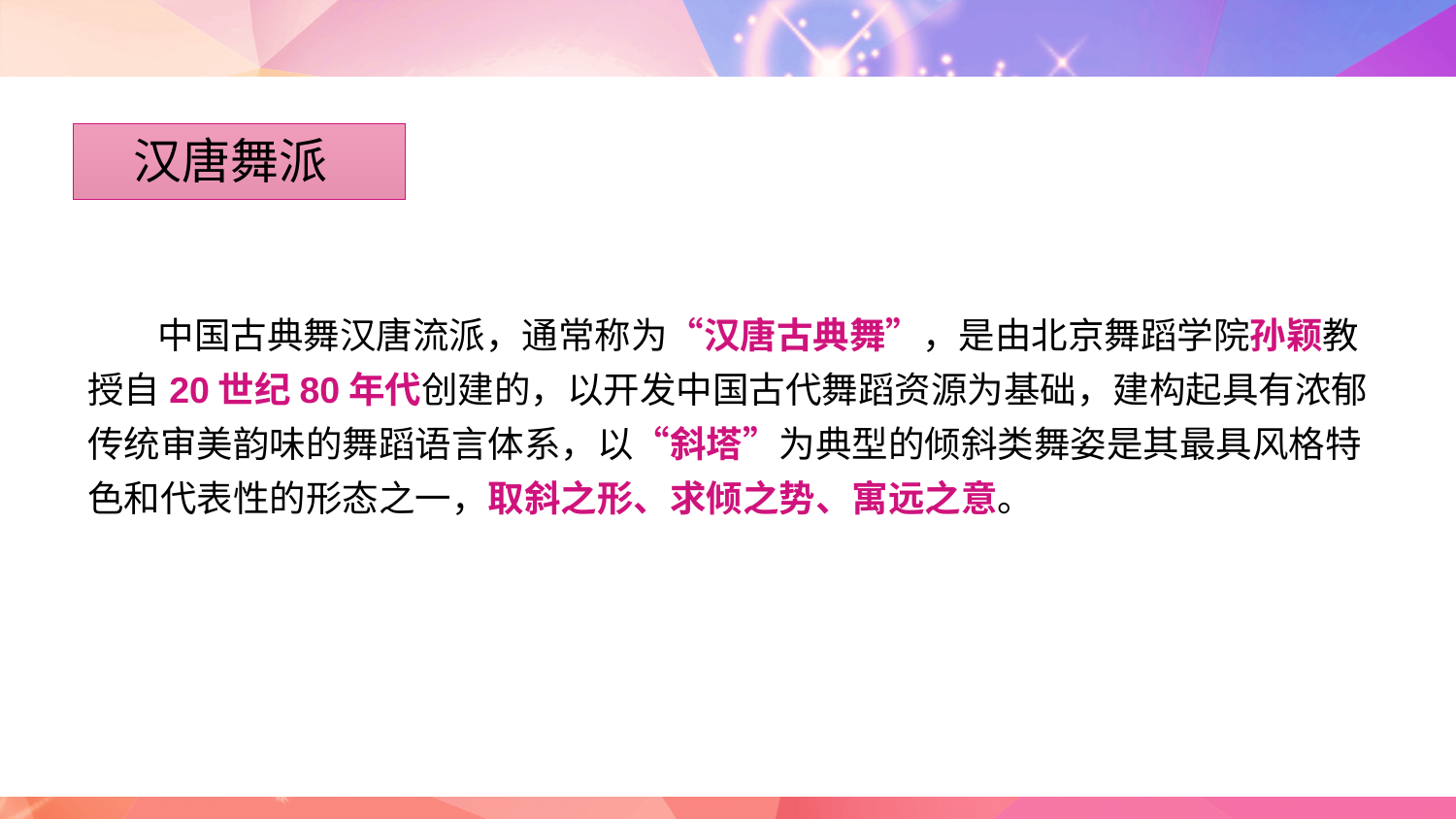

汉唐舞派
  中国古典舞汉唐流派，通常称为“汉唐古典舞”，是由北京舞蹈学院孙颖教授自20世纪80年代创建的，以开发中国古代舞蹈资源为基础，建构起具有浓郁传统审美韵味的舞蹈语言体系，以“斜塔”为典型的倾斜类舞姿是其最具风格特色和代表性的形态之一，取斜之形、求倾之势、寓远之意。